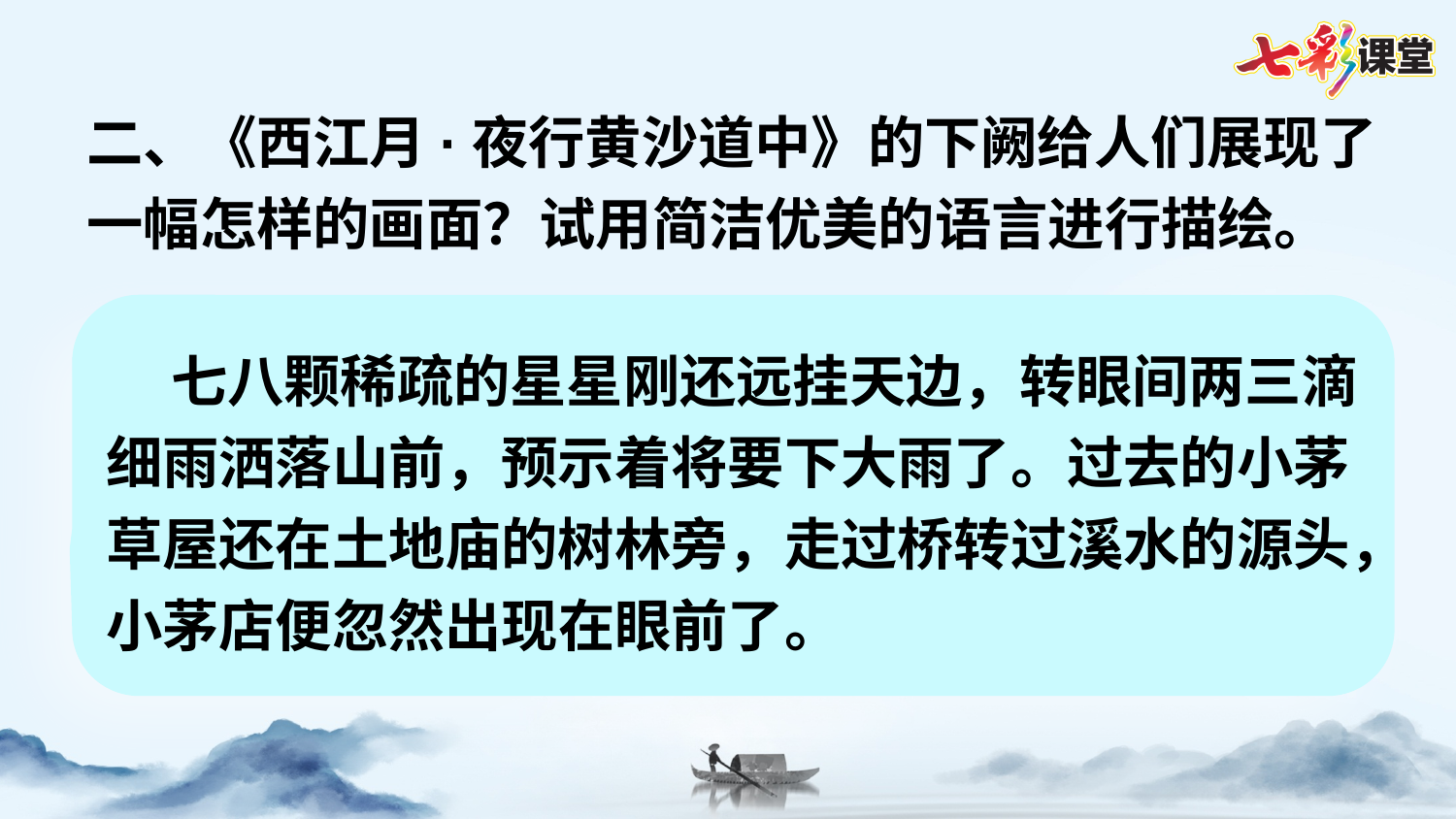

二、《西江月·夜行黄沙道中》的下阙给人们展现了一幅怎样的画面？试用简洁优美的语言进行描绘。
    七八颗稀疏的星星刚还远挂天边，转眼间两三滴细雨洒落山前，预示着将要下大雨了。过去的小茅草屋还在土地庙的树林旁，走过桥转过溪水的源头，小茅店便忽然出现在眼前了。